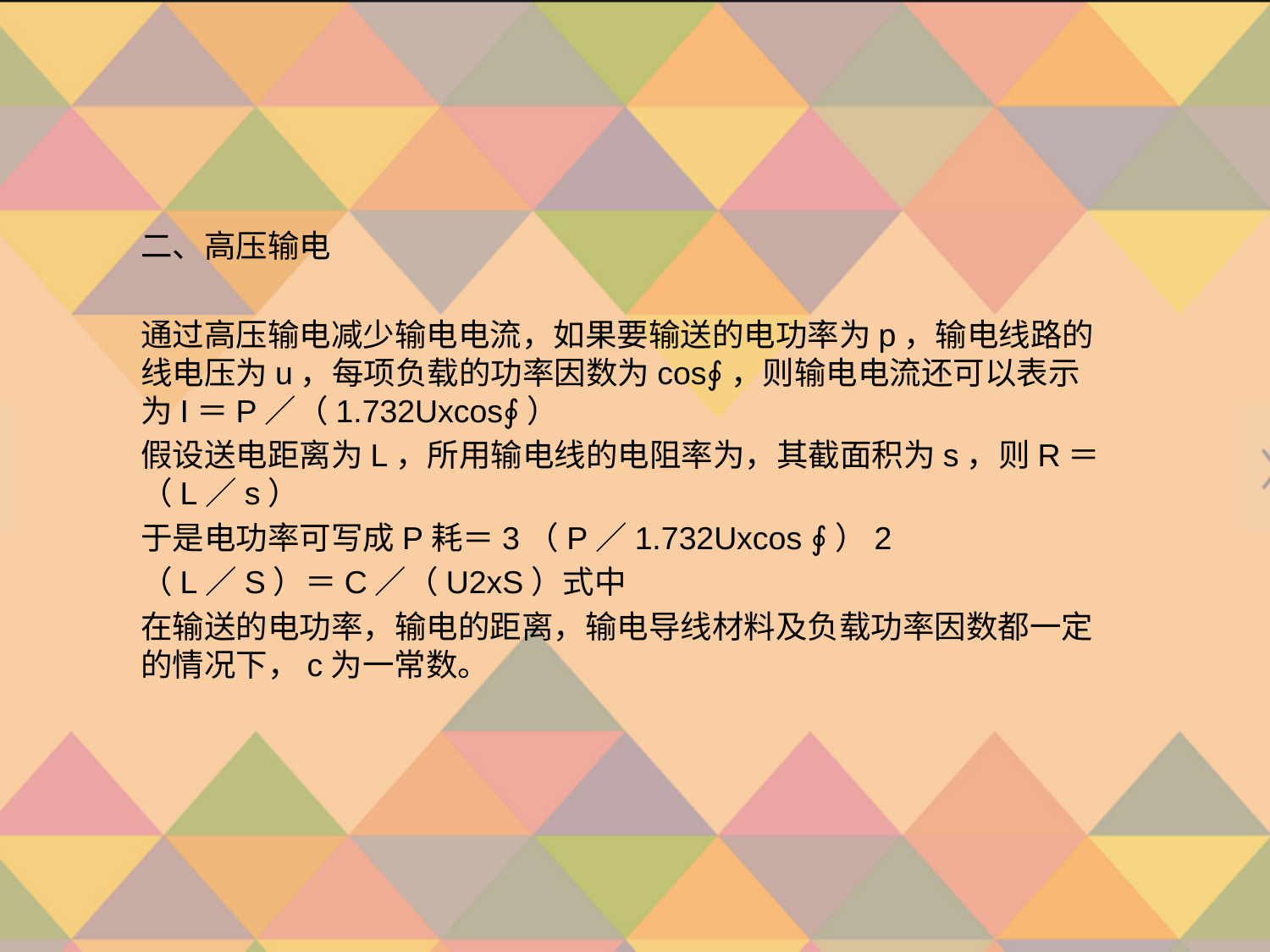

二、高压输电

通过高压输电减少输电电流，如果要输送的电功率为p，输电线路的线电压为u，每项负载的功率因数为cos∮，则输电电流还可以表示为I＝P／（1.732Uxcos∮）
假设送电距离为L，所用输电线的电阻率为，其截面积为s，则R＝（L／s）
于是电功率可写成P耗＝3（P／1.732Uxcos ∮）2
（L／S）＝C／（U2xS）式中
在输送的电功率，输电的距离，输电导线材料及负载功率因数都一定的情况下，c为一常数。